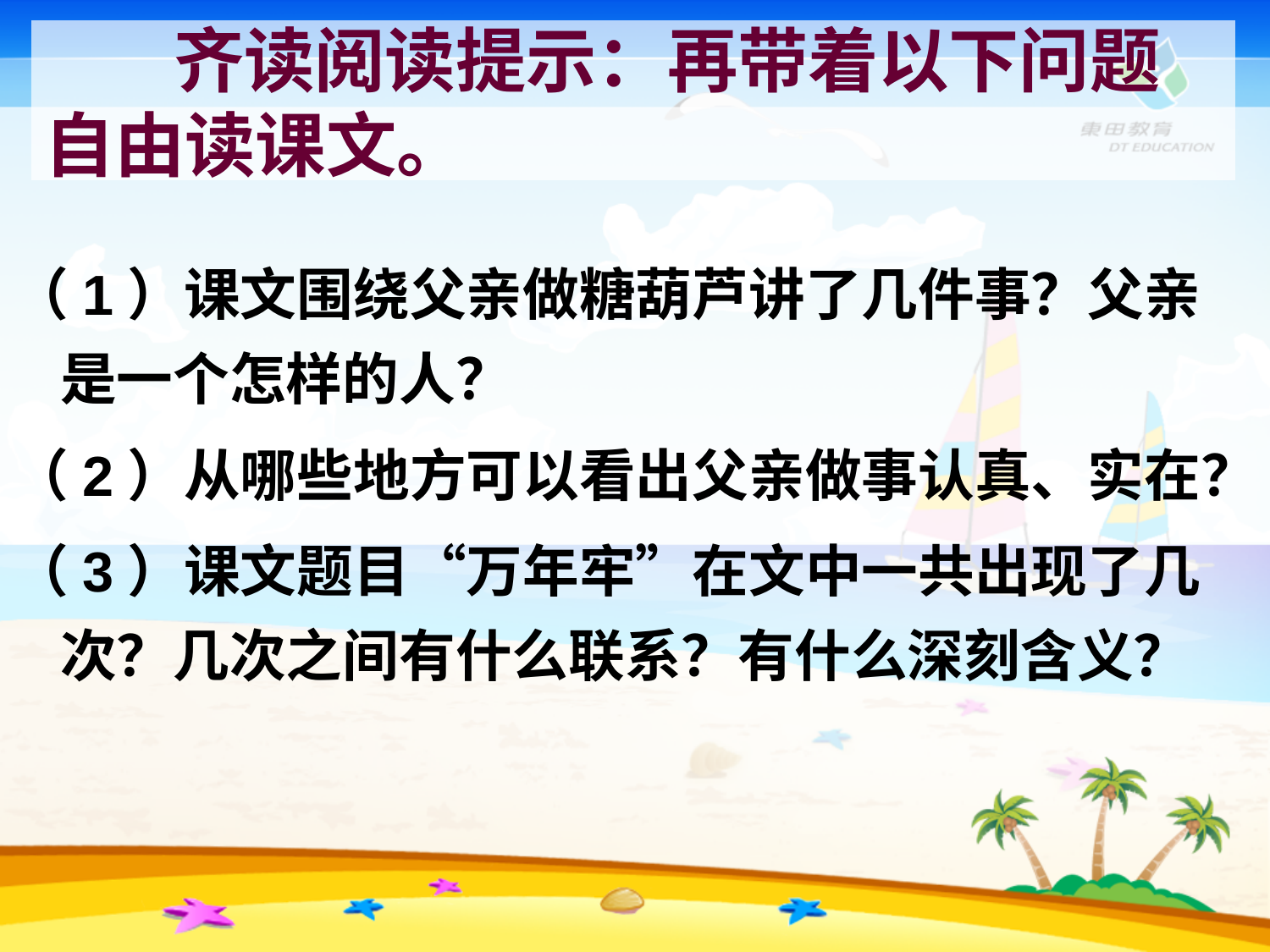

# 齐读阅读提示：再带着以下问题自由读课文。
（1）课文围绕父亲做糖葫芦讲了几件事？父亲是一个怎样的人？
（2）从哪些地方可以看出父亲做事认真、实在？
（3）课文题目“万年牢”在文中一共出现了几次？几次之间有什么联系？有什么深刻含义？